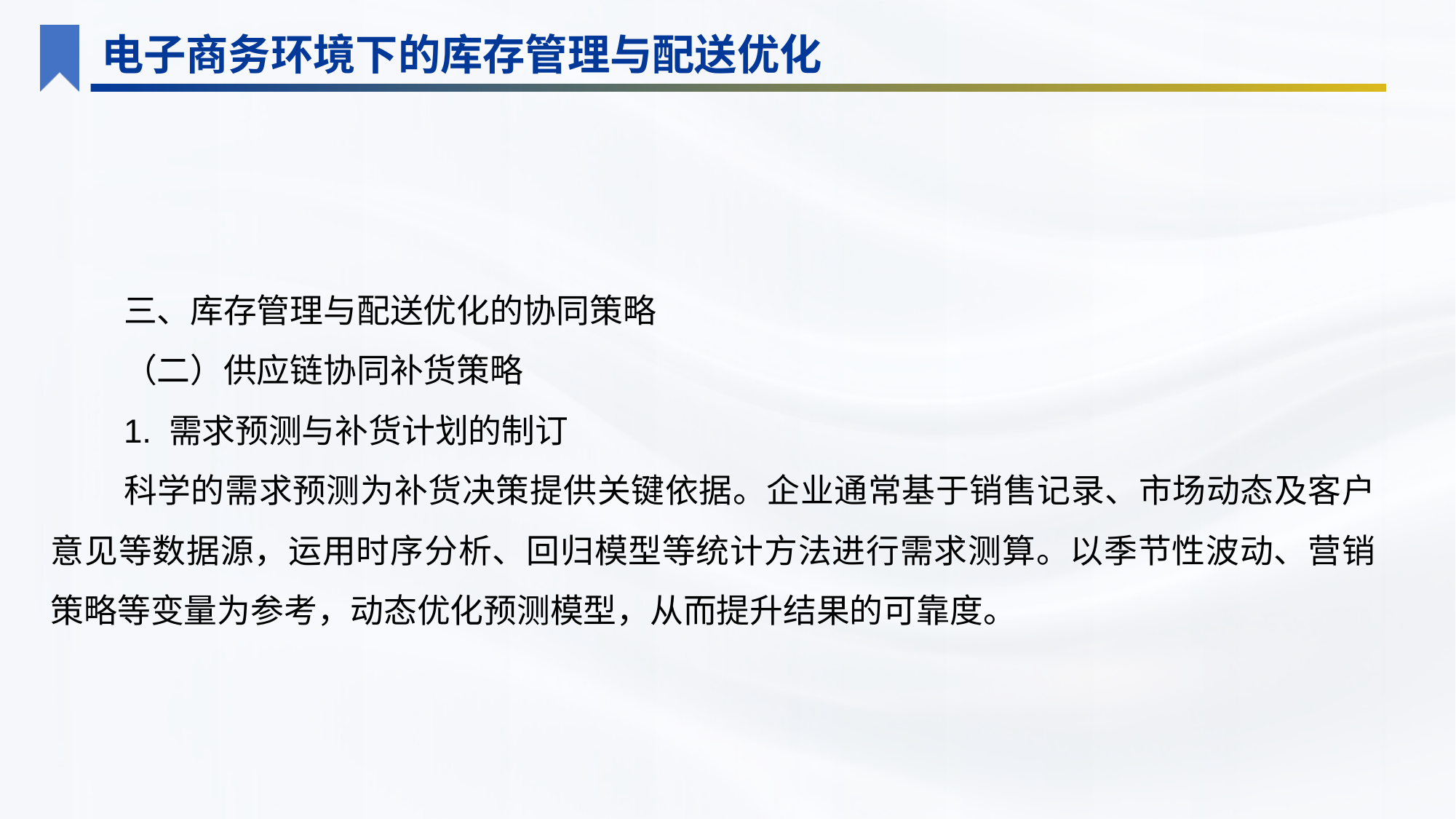

电子商务环境下的库存管理与配送优化
三、库存管理与配送优化的协同策略
（二）供应链协同补货策略
1. 需求预测与补货计划的制订
科学的需求预测为补货决策提供关键依据。企业通常基于销售记录、市场动态及客户意见等数据源，运用时序分析、回归模型等统计方法进行需求测算。以季节性波动、营销策略等变量为参考，动态优化预测模型，从而提升结果的可靠度。